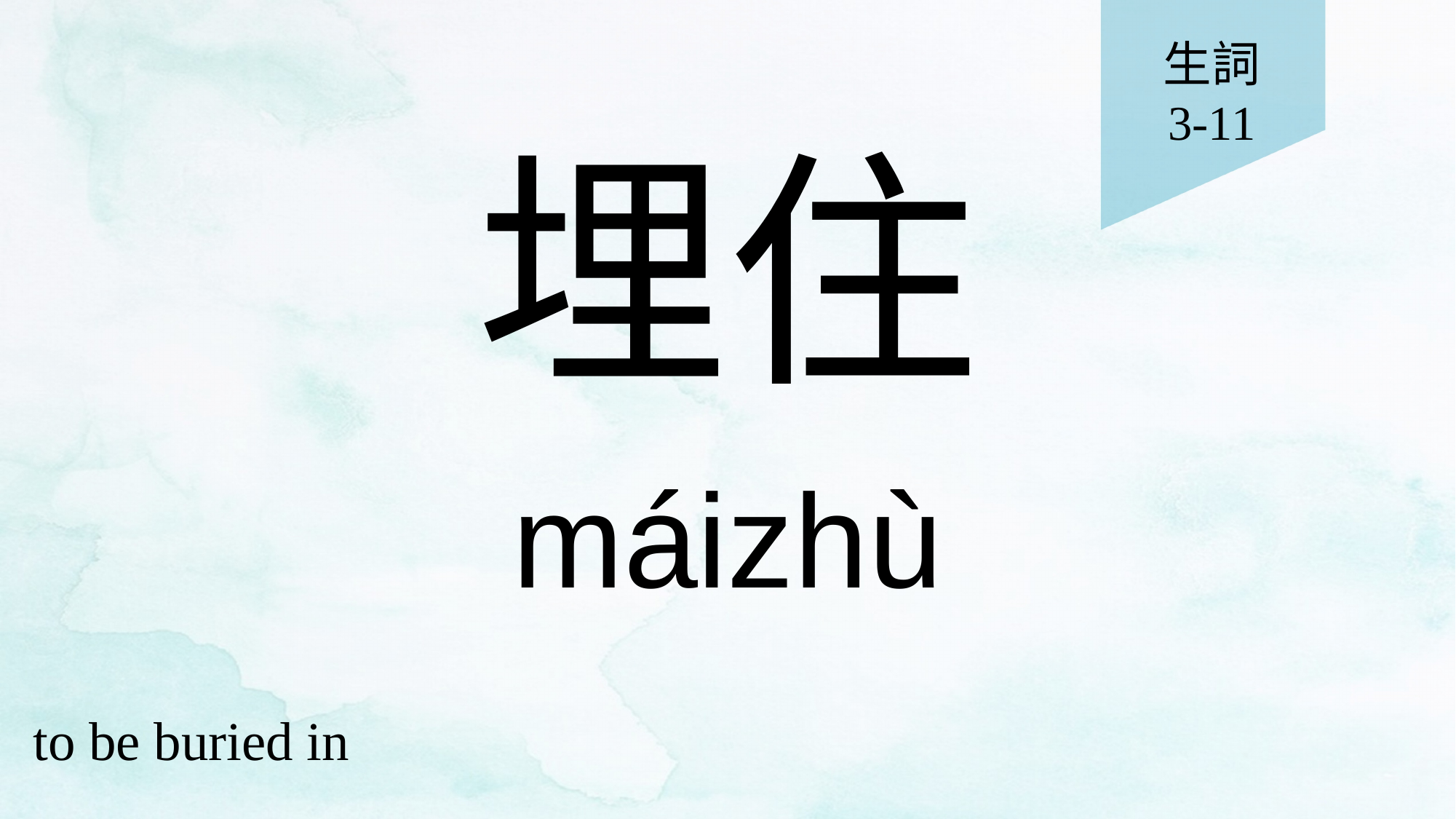

生詞
3-11
# 埋住
máizhù
to be buried in